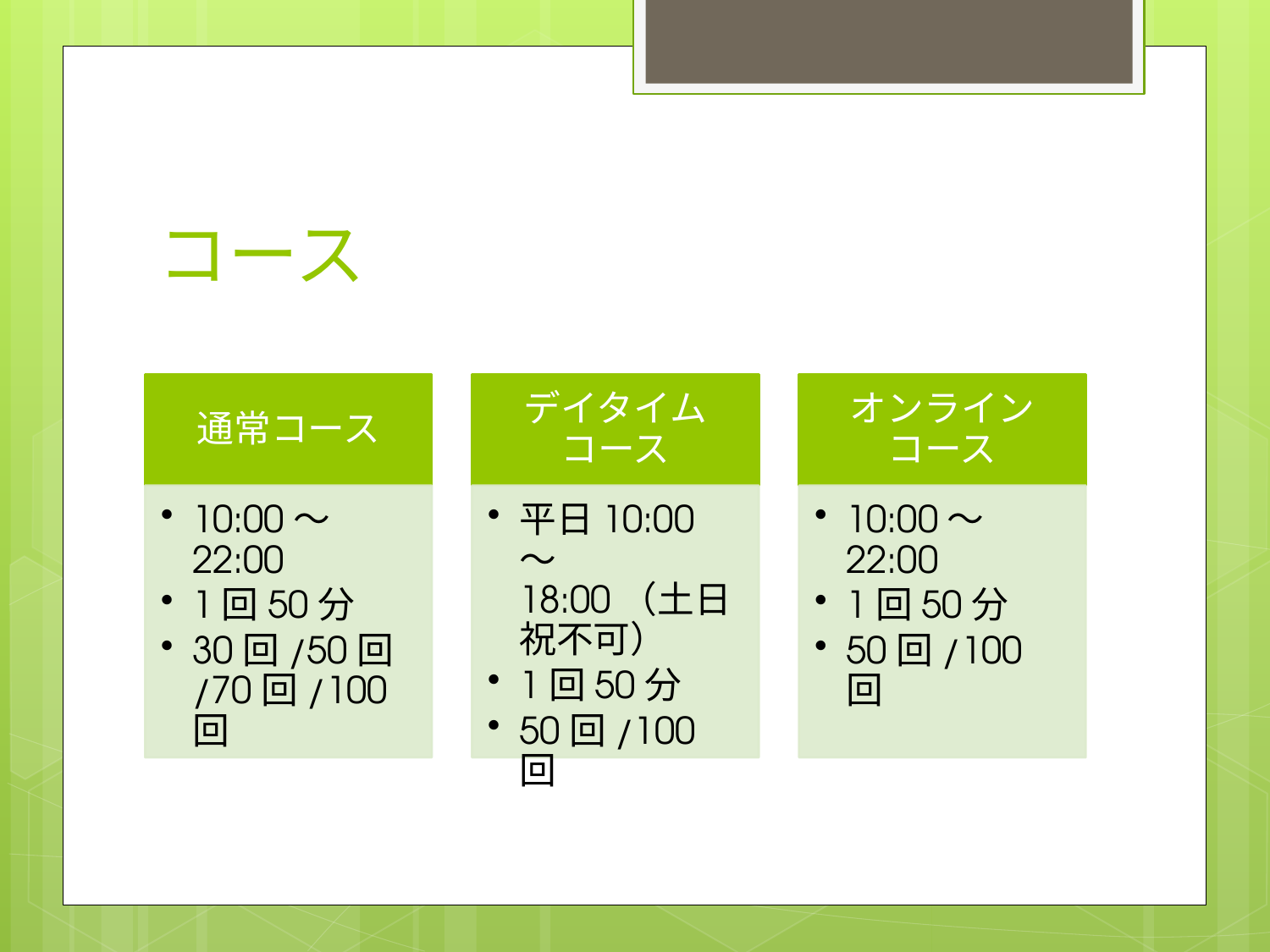

# コース
通常コース
10:00～22:00
1回50分
30回/50回/70回/100回
デイタイム
コース
平日10:00～
18:00（土日祝不可）
1回50分
50回/100回
オンライン
コース
10:00～22:00
1回50分
50回/100回